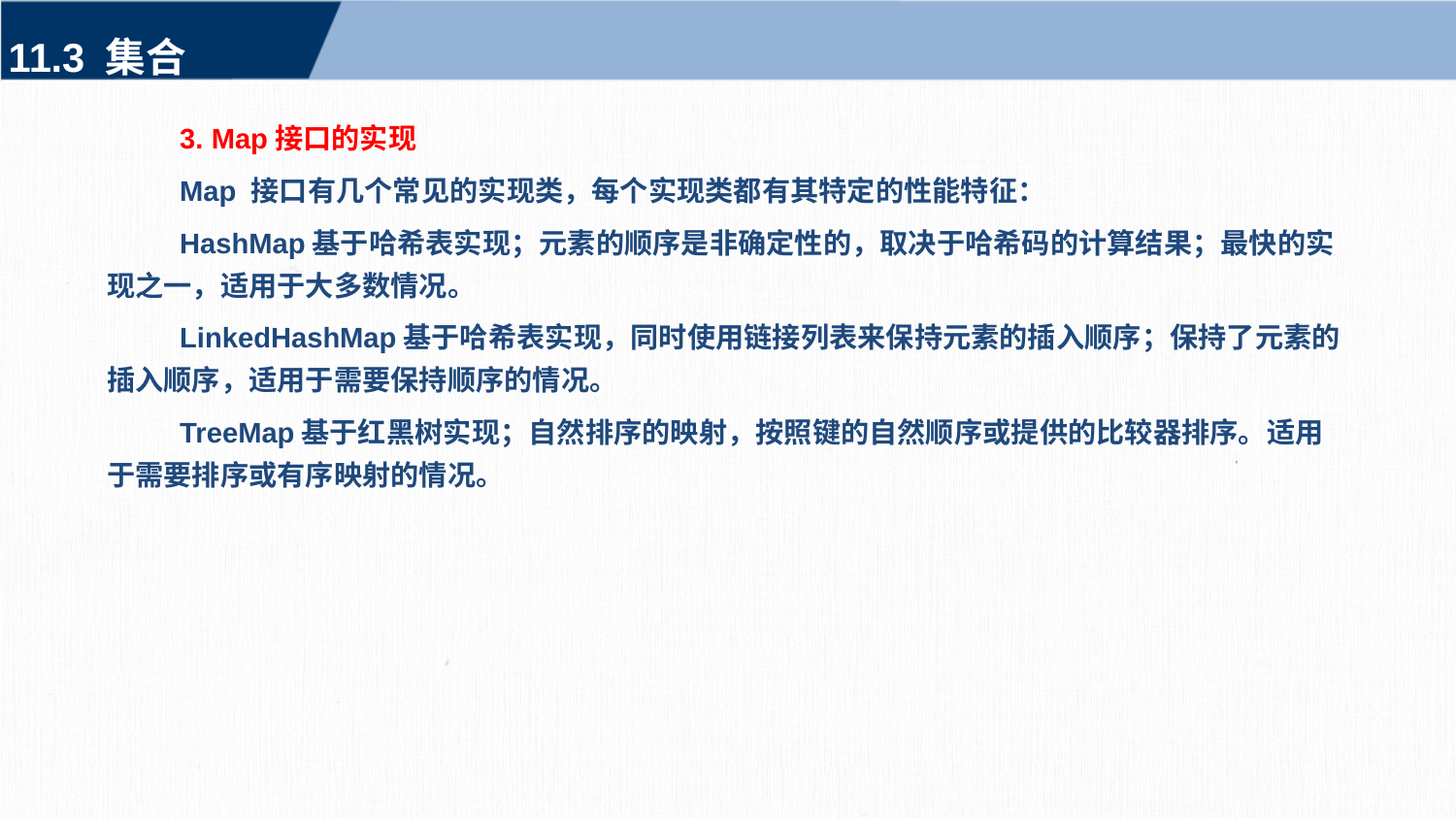

11.3 集合

3. Map接口的实现
Map 接口有几个常见的实现类，每个实现类都有其特定的性能特征：
HashMap基于哈希表实现；元素的顺序是非确定性的，取决于哈希码的计算结果；最快的实现之一，适用于大多数情况。
LinkedHashMap基于哈希表实现，同时使用链接列表来保持元素的插入顺序；保持了元素的插入顺序，适用于需要保持顺序的情况。
TreeMap基于红黑树实现；自然排序的映射，按照键的自然顺序或提供的比较器排序。适用于需要排序或有序映射的情况。